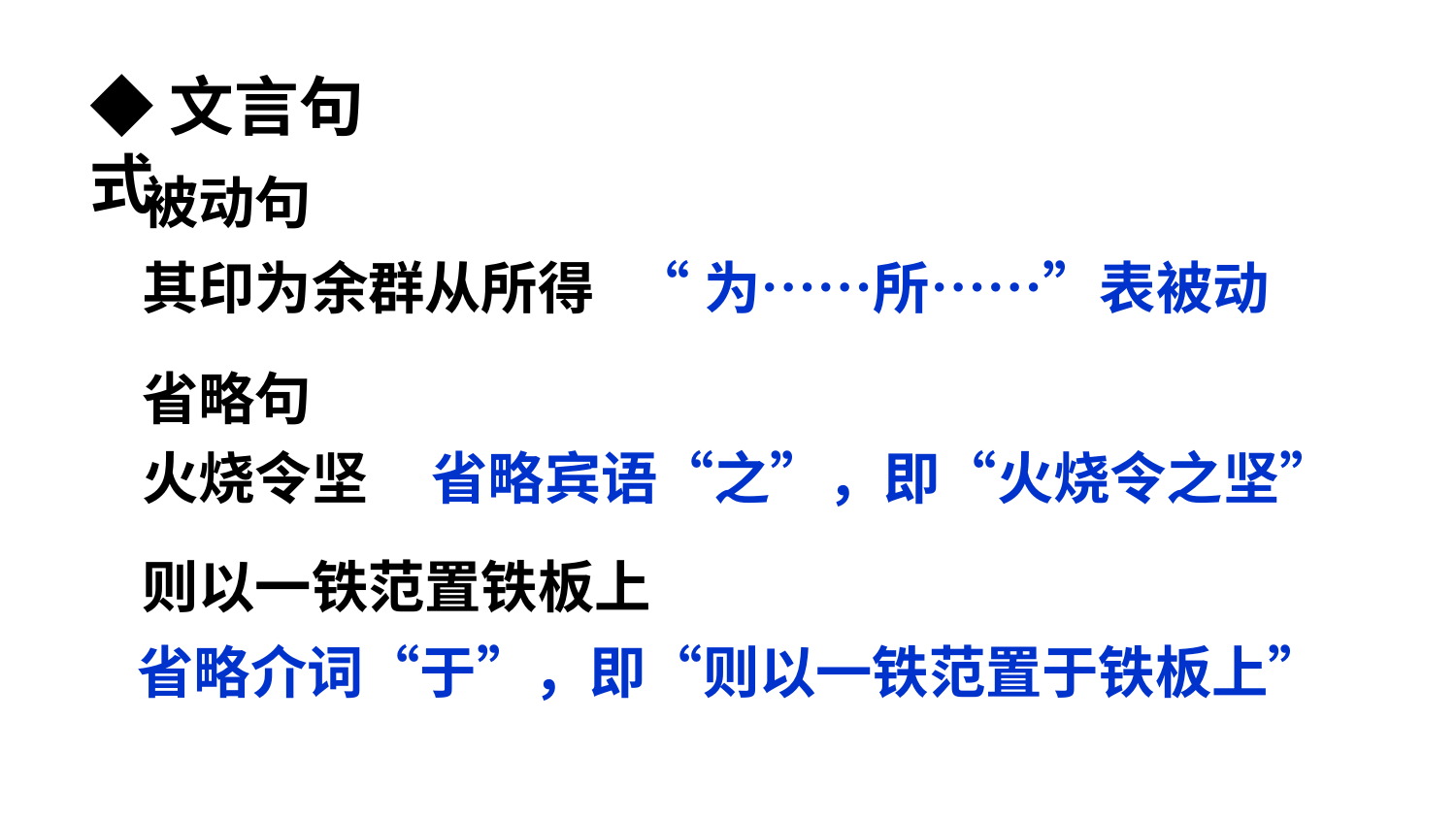

◆文言句式
被动句
“为……所……”表被动
其印为余群从所得
省略句
火烧令坚
省略宾语“之”，即“火烧令之坚”
则以一铁范置铁板上
省略介词“于”，即“则以一铁范置于铁板上”